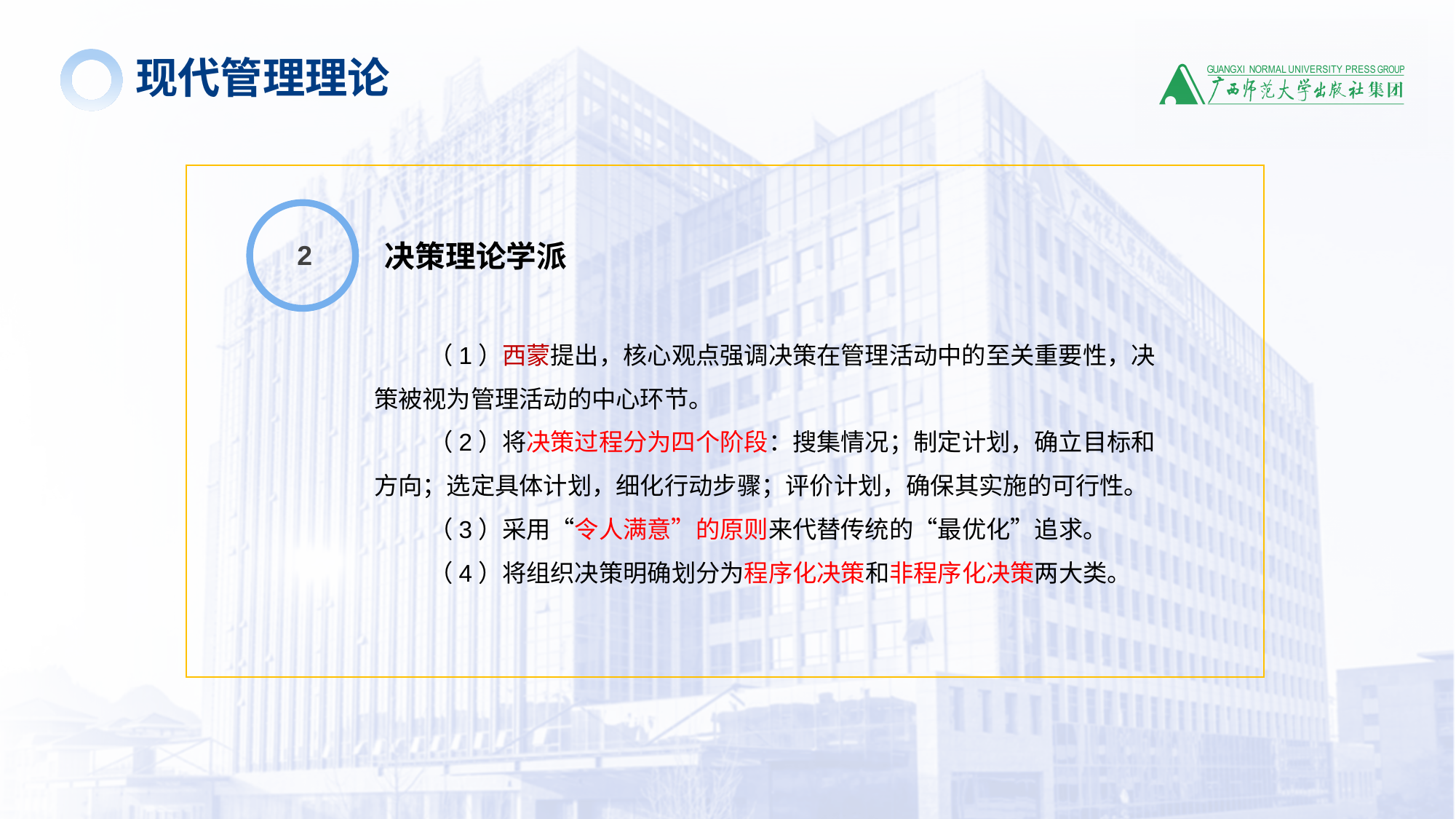

现代管理理论

2
决策理论学派
（1）西蒙提出，核心观点强调决策在管理活动中的至关重要性，决策被视为管理活动的中心环节。
（2）将决策过程分为四个阶段：搜集情况；制定计划，确立目标和方向；选定具体计划，细化行动步骤；评价计划，确保其实施的可行性。
（3）采用“令人满意”的原则来代替传统的“最优化”追求。
（4）将组织决策明确划分为程序化决策和非程序化决策两大类。